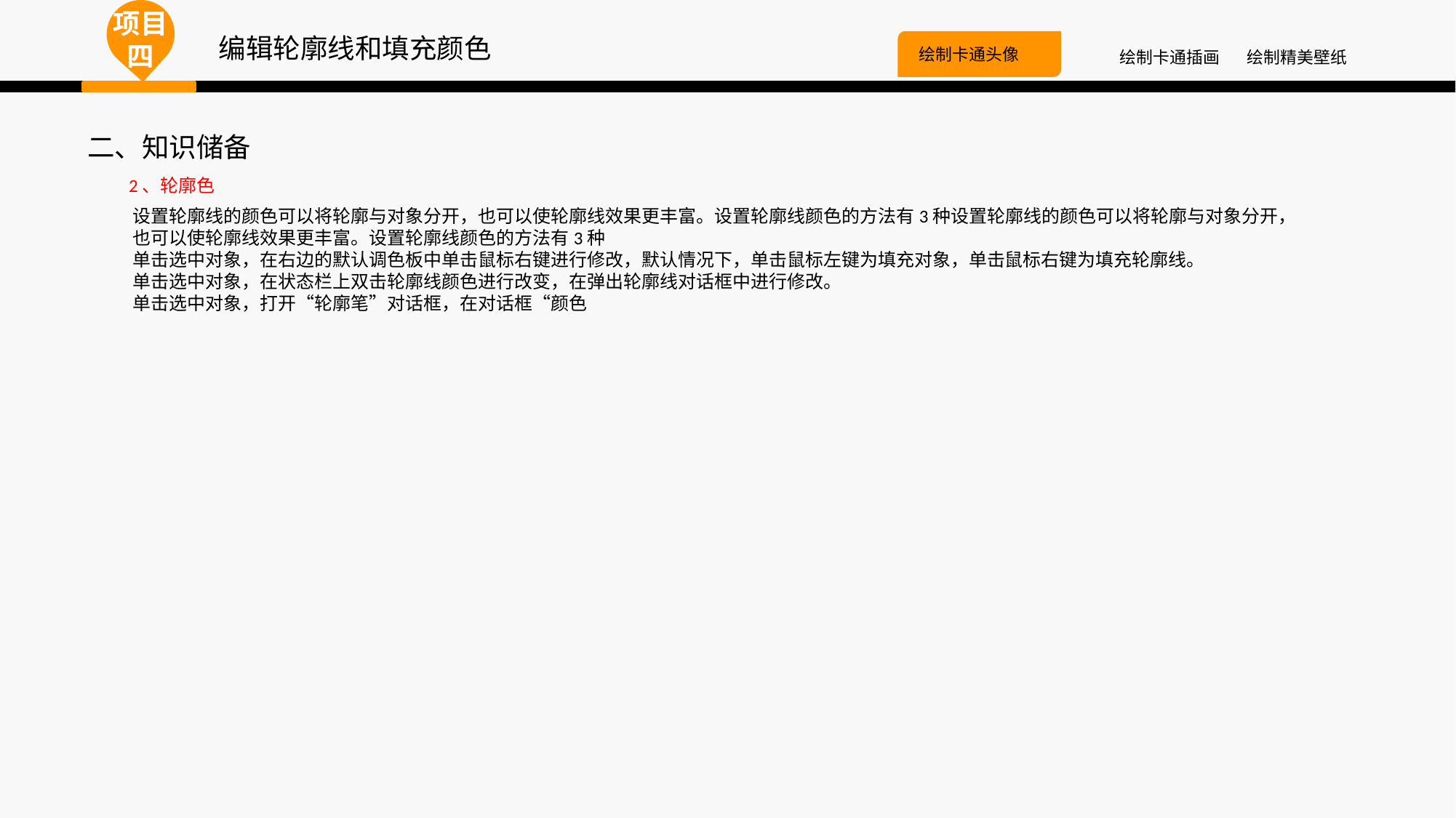

项目四

编辑轮廓线和填充颜色

绘制卡通头像

绘制卡通插画
绘制精美壁纸

二、知识储备

2、轮廓色
设置轮廓线的颜色可以将轮廓与对象分开，也可以使轮廓线效果更丰富。设置轮廓线颜色的方法有3种设置轮廓线的颜色可以将轮廓与对象分开，也可以使轮廓线效果更丰富。设置轮廓线颜色的方法有3种
单击选中对象，在右边的默认调色板中单击鼠标右键进行修改，默认情况下，单击鼠标左键为填充对象，单击鼠标右键为填充轮廓线。
单击选中对象，在状态栏上双击轮廓线颜色进行改变，在弹出轮廓线对话框中进行修改。
单击选中对象，打开“轮廓笔”对话框，在对话框“颜色